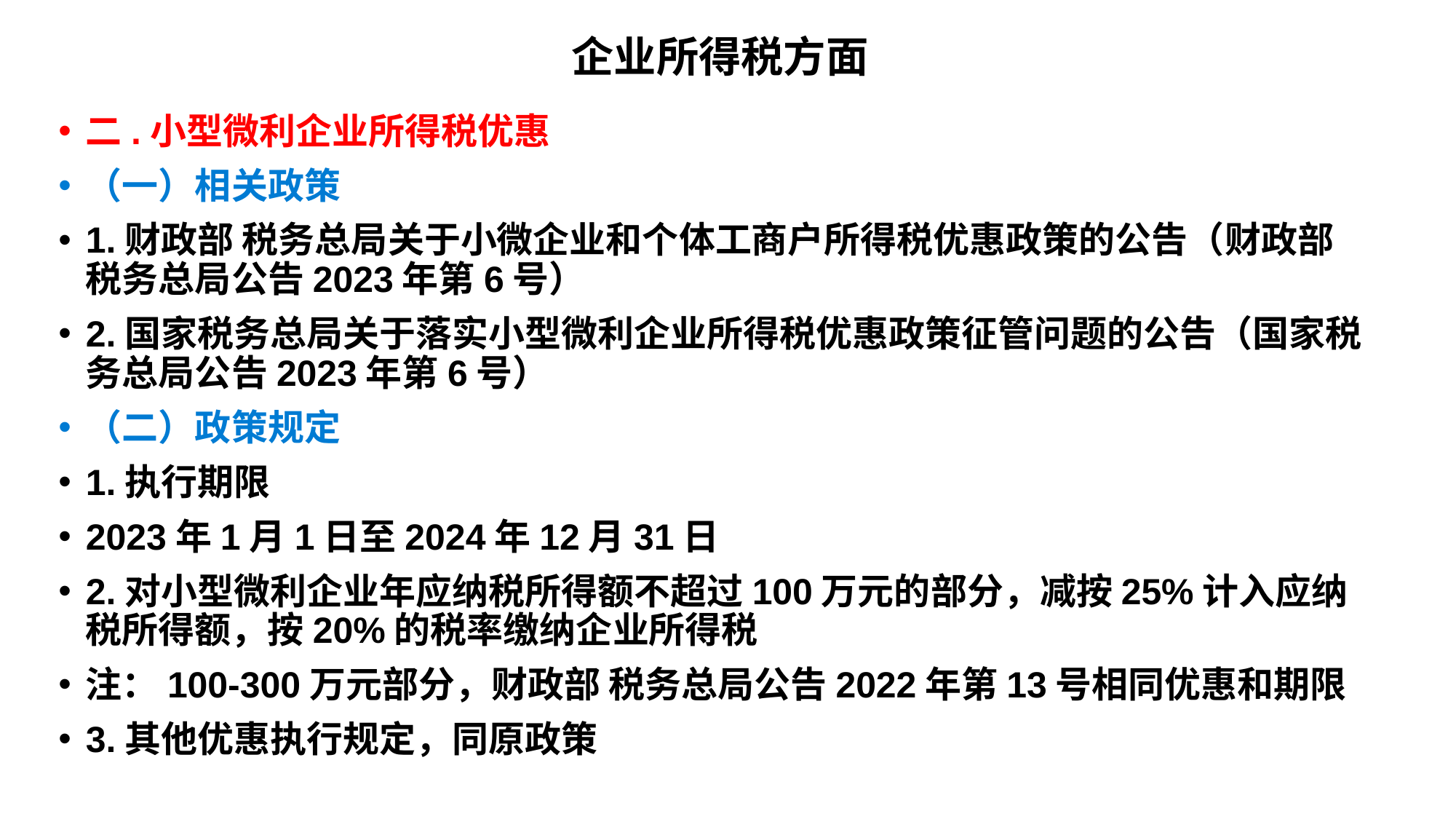

# 企业所得税方面
二.小型微利企业所得税优惠
（一）相关政策
1.财政部 税务总局关于小微企业和个体工商户所得税优惠政策的公告（财政部 税务总局公告2023年第6号）
2.国家税务总局关于落实小型微利企业所得税优惠政策征管问题的公告（国家税务总局公告2023年第6号）
（二）政策规定
1.执行期限
2023年1月1日至2024年12月31日
2.对小型微利企业年应纳税所得额不超过100万元的部分，减按25%计入应纳税所得额，按20%的税率缴纳企业所得税
注：100-300万元部分，财政部 税务总局公告2022年第13号相同优惠和期限
3.其他优惠执行规定，同原政策